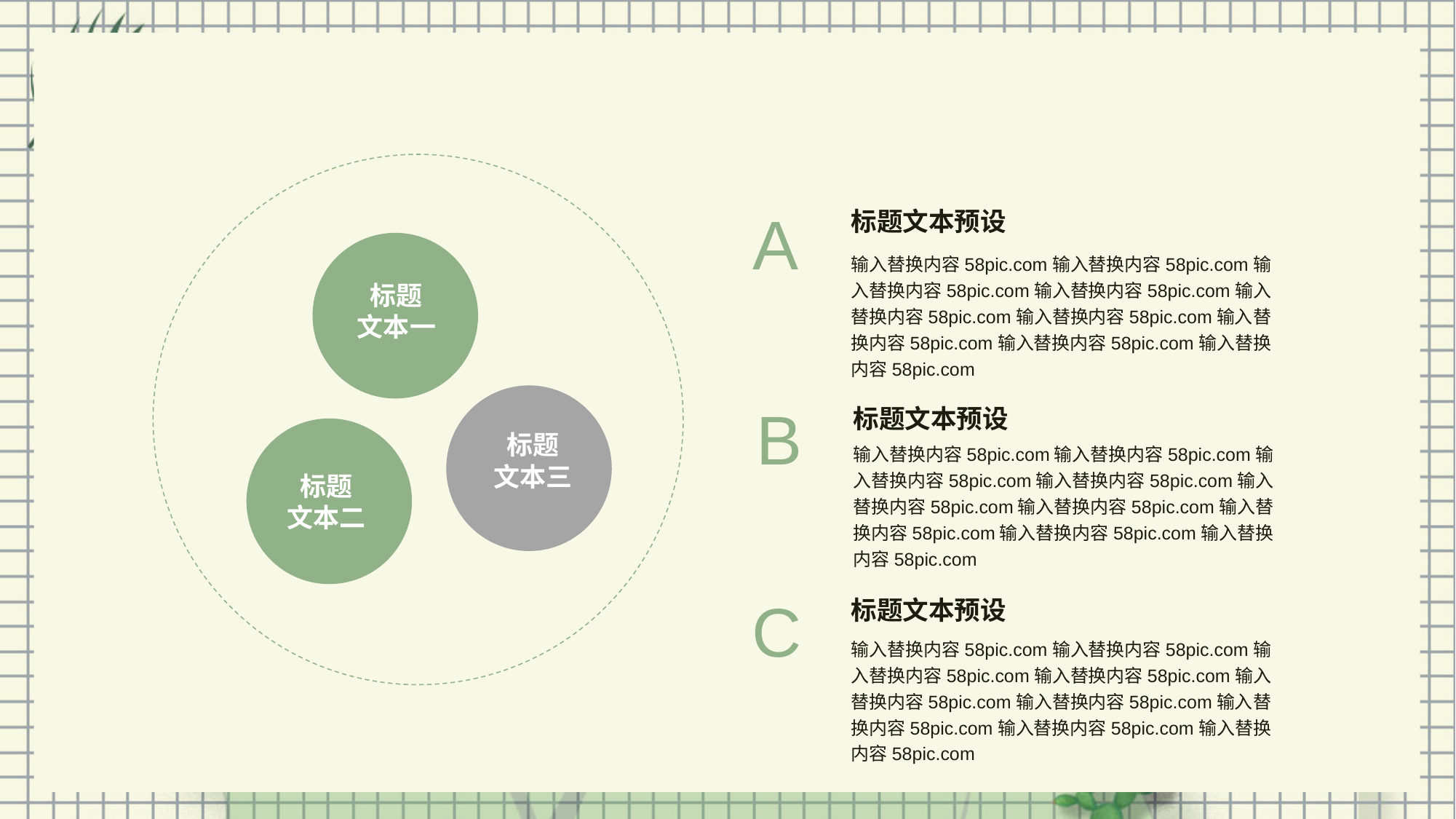

A
标题文本预设

输入替换内容58pic.com输入替换内容58pic.com输入替换内容58pic.com输入替换内容58pic.com输入替换内容58pic.com输入替换内容58pic.com输入替换内容58pic.com输入替换内容58pic.com输入替换内容58pic.com

标题
文本一

B
标题文本预设

标题
文本三
输入替换内容58pic.com输入替换内容58pic.com输入替换内容58pic.com输入替换内容58pic.com输入替换内容58pic.com输入替换内容58pic.com输入替换内容58pic.com输入替换内容58pic.com输入替换内容58pic.com

标题
文本二
C
标题文本预设
输入替换内容58pic.com输入替换内容58pic.com输入替换内容58pic.com输入替换内容58pic.com输入替换内容58pic.com输入替换内容58pic.com输入替换内容58pic.com输入替换内容58pic.com输入替换内容58pic.com